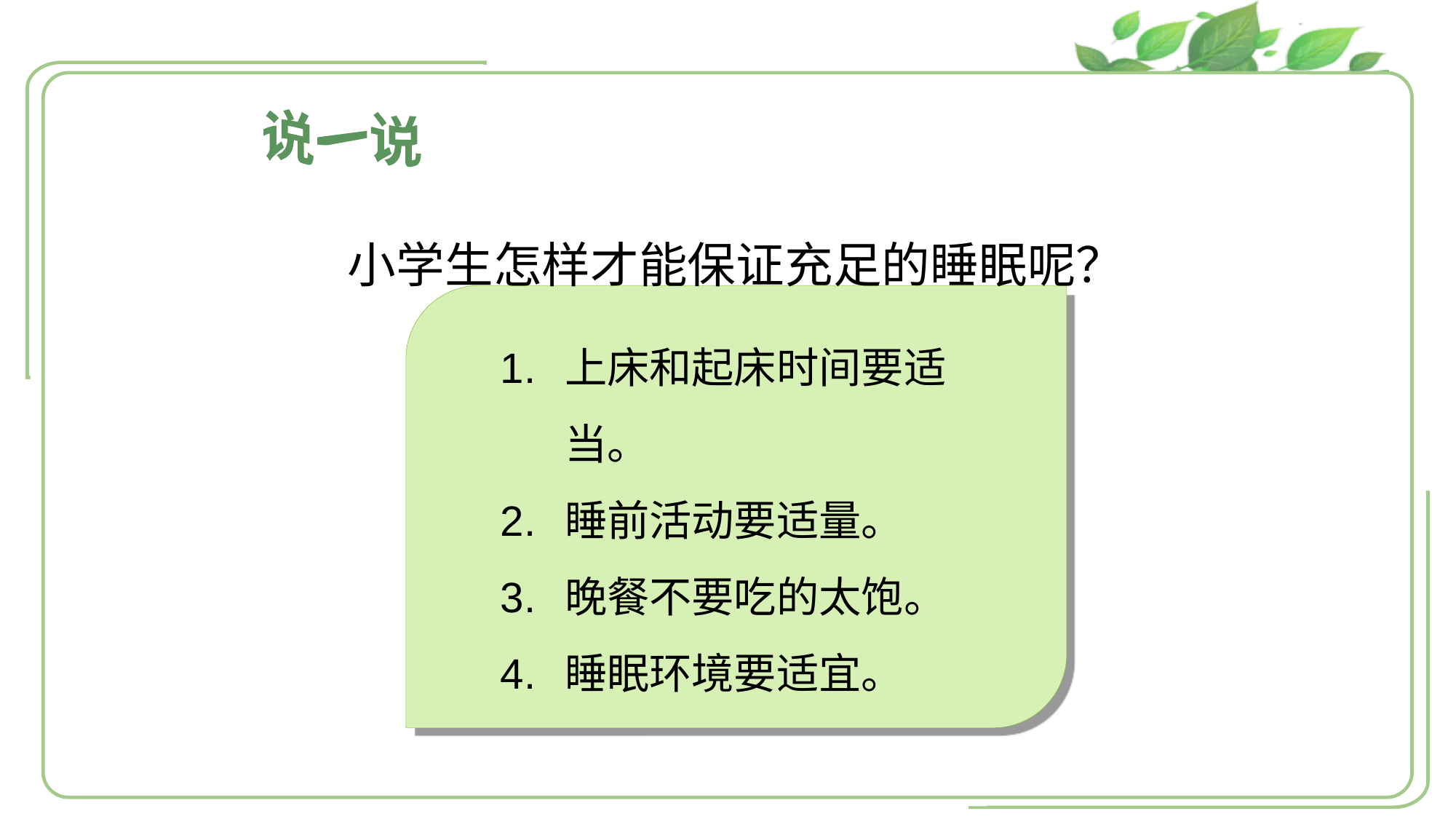

说一说
小学生怎样才能保证充足的睡眠呢？
上床和起床时间要适当。
睡前活动要适量。
晚餐不要吃的太饱。
睡眠环境要适宜。